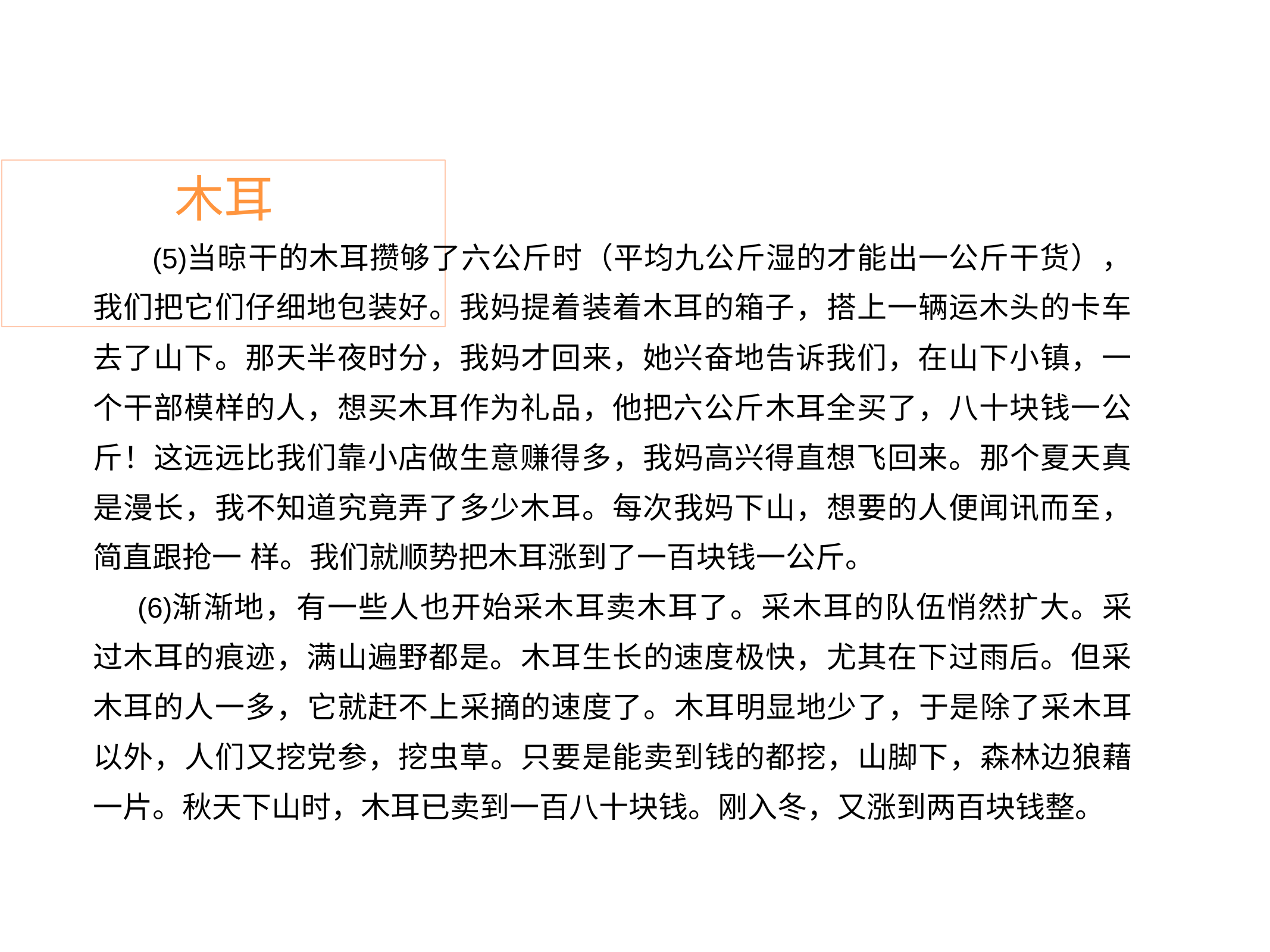

# 木耳
当晾干的木耳攒够了六公斤时（平均九公斤湿的才能出一公斤干货）， 我们把它们仔细地包装好。我妈提着装着木耳的箱子，搭上一辆运木头的卡车 去了山下。那天半夜时分，我妈才回来，她兴奋地告诉我们，在山下小镇，一 个干部模样的人，想买木耳作为礼品，他把六公斤木耳全买了，八十块钱一公 斤！这远远比我们靠小店做生意赚得多，我妈高兴得直想飞回来。那个夏天真 是漫长，我不知道究竟弄了多少木耳。每次我妈下山，想要的人便闻讯而至， 简直跟抢一 样。我们就顺势把木耳涨到了一百块钱一公斤。
渐渐地，有一些人也开始采木耳卖木耳了。采木耳的队伍悄然扩大。采 过木耳的痕迹，满山遍野都是。木耳生长的速度极快，尤其在下过雨后。但采 木耳的人一多，它就赶不上采摘的速度了。木耳明显地少了，于是除了采木耳 以外，人们又挖党参，挖虫草。只要是能卖到钱的都挖，山脚下，森林边狼藉 一片。秋天下山时，木耳已卖到一百八十块钱。刚入冬，又涨到两百块钱整。